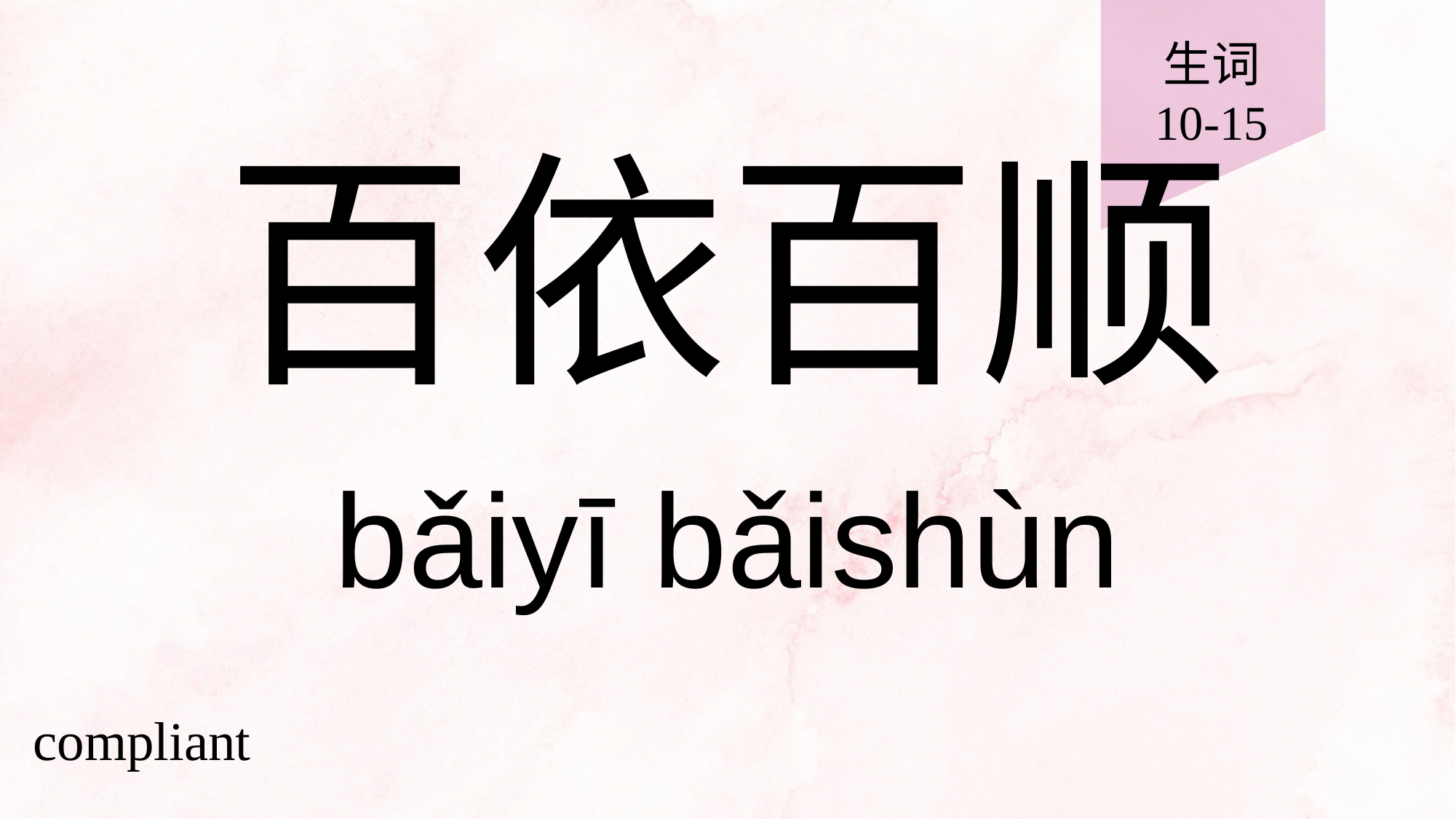

生词
10-15
# 百依百顺
bǎiyī bǎishùn
compliant